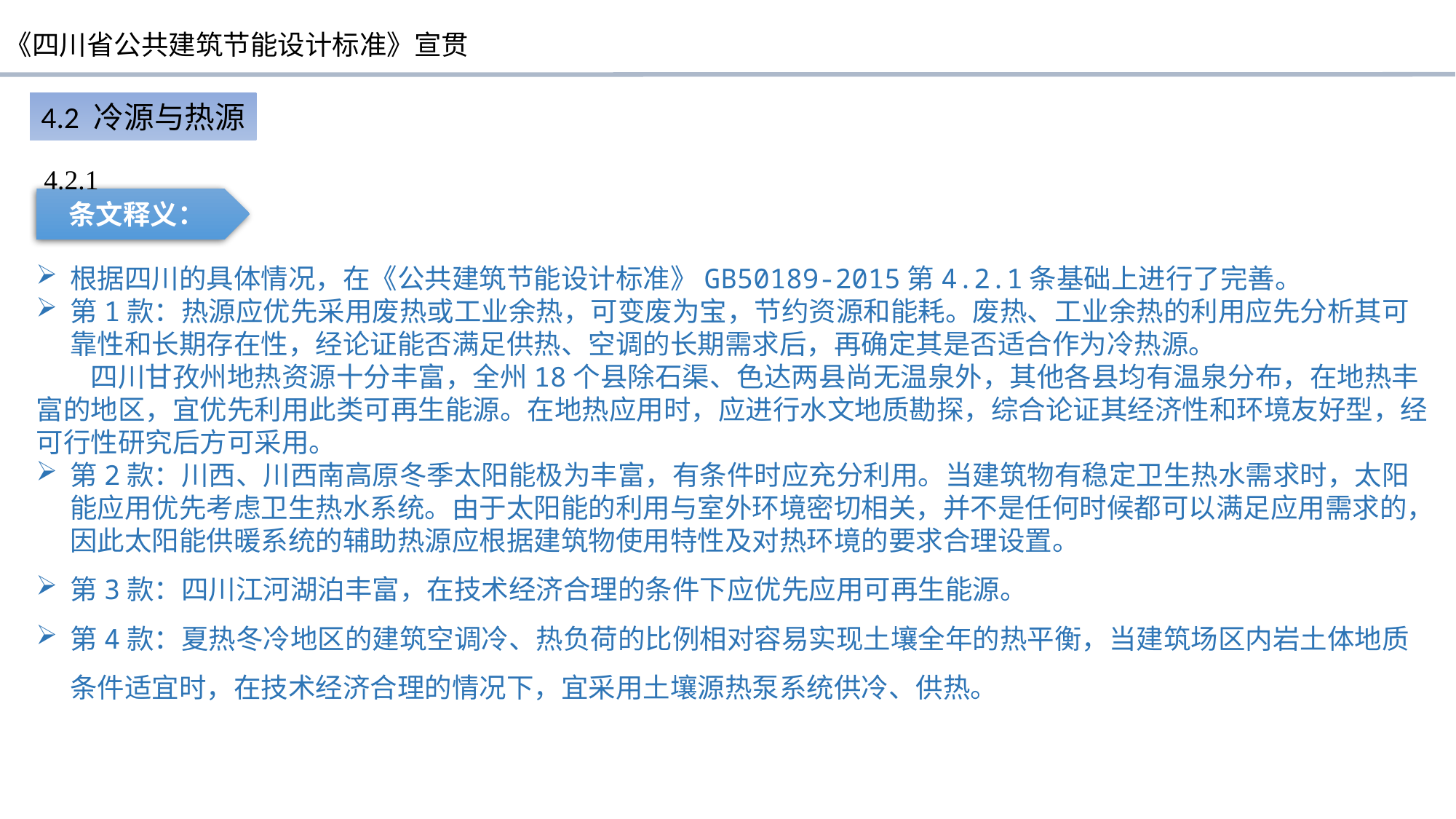

4.2 冷源与热源
4.2.1
条文释义：
根据四川的具体情况，在《公共建筑节能设计标准》GB50189-2015第4.2.1条基础上进行了完善。
第1款：热源应优先采用废热或工业余热，可变废为宝，节约资源和能耗。废热、工业余热的利用应先分析其可靠性和长期存在性，经论证能否满足供热、空调的长期需求后，再确定其是否适合作为冷热源。
四川甘孜州地热资源十分丰富，全州18个县除石渠、色达两县尚无温泉外，其他各县均有温泉分布，在地热丰富的地区，宜优先利用此类可再生能源。在地热应用时，应进行水文地质勘探，综合论证其经济性和环境友好型，经可行性研究后方可采用。
第2款：川西、川西南高原冬季太阳能极为丰富，有条件时应充分利用。当建筑物有稳定卫生热水需求时，太阳能应用优先考虑卫生热水系统。由于太阳能的利用与室外环境密切相关，并不是任何时候都可以满足应用需求的，因此太阳能供暖系统的辅助热源应根据建筑物使用特性及对热环境的要求合理设置。
第3款：四川江河湖泊丰富，在技术经济合理的条件下应优先应用可再生能源。
第4款：夏热冬冷地区的建筑空调冷、热负荷的比例相对容易实现土壤全年的热平衡，当建筑场区内岩土体地质条件适宜时，在技术经济合理的情况下，宜采用土壤源热泵系统供冷、供热。